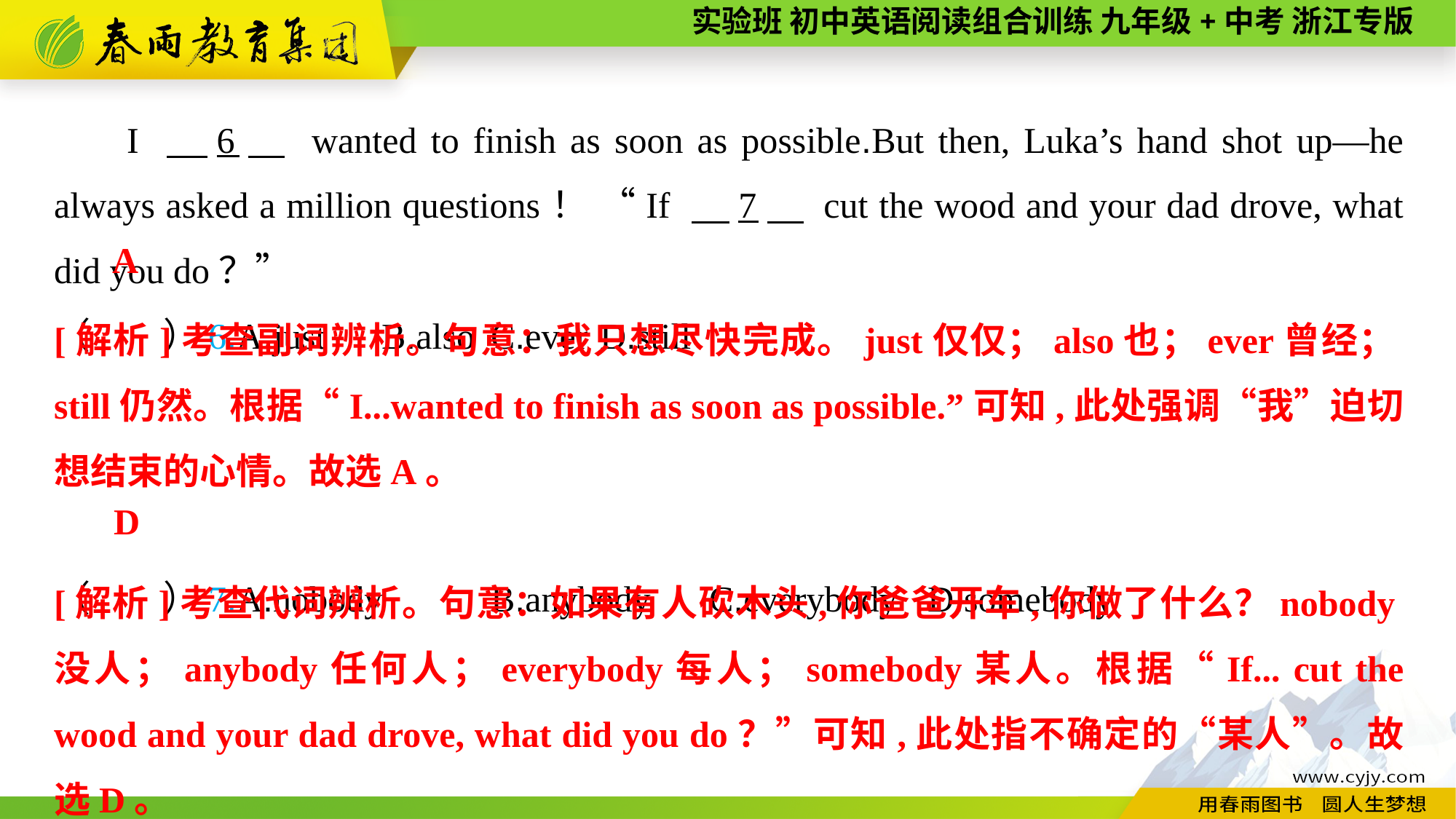

I 　6　 wanted to finish as soon as possible.But then, Luka’s hand shot up—he always asked a million questions！ “If 　7　 cut the wood and your dad drove, what did you do？”
（　　）6.A.just	B.also	C.ever	D.still

（　　）7.A.nobody	B.anybody	C.everybody	D.somebody
A
[解析]考查副词辨析。句意：我只想尽快完成。just仅仅；also也；ever曾经；still仍然。根据“I...wanted to finish as soon as possible.”可知,此处强调“我”迫切想结束的心情。故选A。
D
[解析]考查代词辨析。句意：如果有人砍木头,你爸爸开车,你做了什么？nobody没人；anybody任何人；everybody每人；somebody某人。根据“If... cut the wood and your dad drove, what did you do？”可知,此处指不确定的“某人”。故选D。